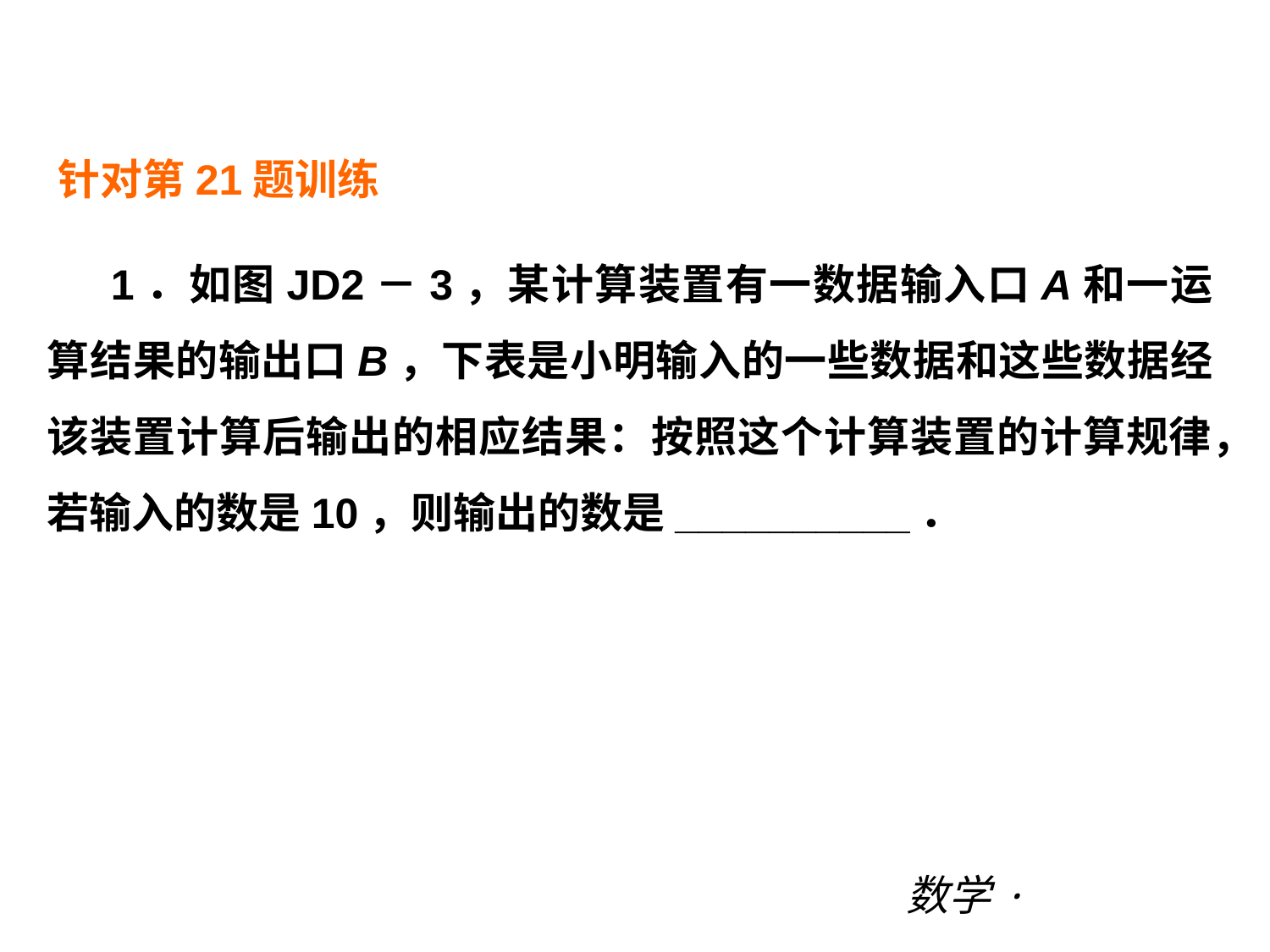

阶段综合测试二(期中一)
针对第21题训练
1．如图JD2－3，某计算装置有一数据输入口A和一运算结果的输出口B，下表是小明输入的一些数据和这些数据经该装置计算后输出的相应结果：按照这个计算装置的计算规律，若输入的数是10，则输出的数是__________．
数学·新课标（BS）